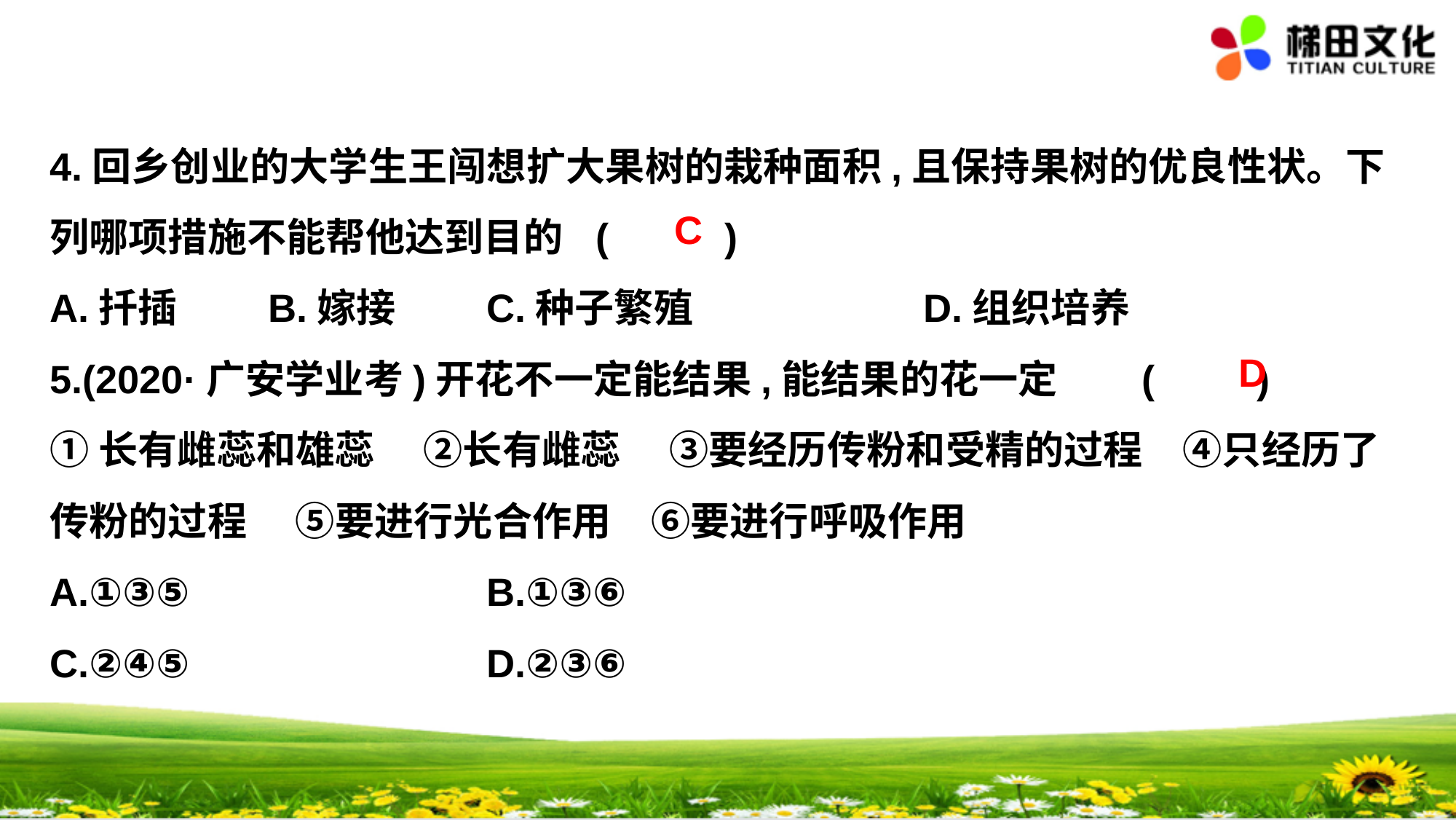

4.回乡创业的大学生王闯想扩大果树的栽种面积,且保持果树的优良性状。下
列哪项措施不能帮他达到目的	(　  　)
A.扦插　　	B.嫁接　　	C.种子繁殖　		D.组织培养
5.(2020·广安学业考)开花不一定能结果,能结果的花一定	(    　)
①长有雌蕊和雄蕊　 ②长有雌蕊　 ③要经历传粉和受精的过程　④只经历了
传粉的过程　 ⑤要进行光合作用　⑥要进行呼吸作用
A.①③⑤			B.①③⑥
C.②④⑤			D.②③⑥
C
　D